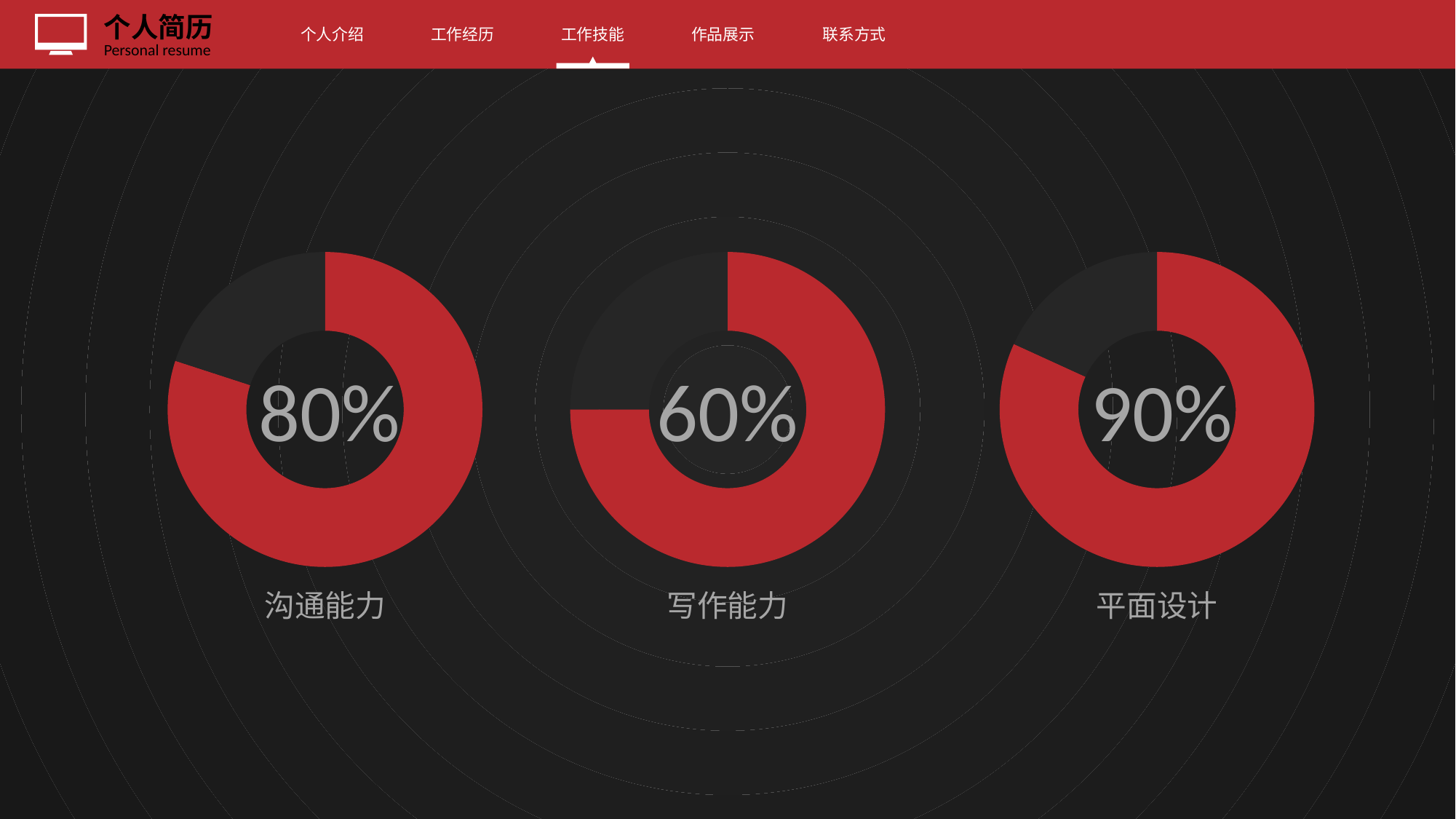

个人介绍
工作经历
工作技能
作品展示
联系方式

### Chart

| Category | 销售额 |
|---|---|
| 第一季度 | 80.0 |
| 第二季度 | 20.0 |

### Chart

| Category | 销售额 |
|---|---|
| 第一季度 | 60.0 |
| 第二季度 | 20.0 |

### Chart

| Category | 销售额 |
|---|---|
| 第一季度 | 90.0 |
| 第二季度 | 20.0 |
80%
60%
90%
沟通能力
写作能力
平面设计